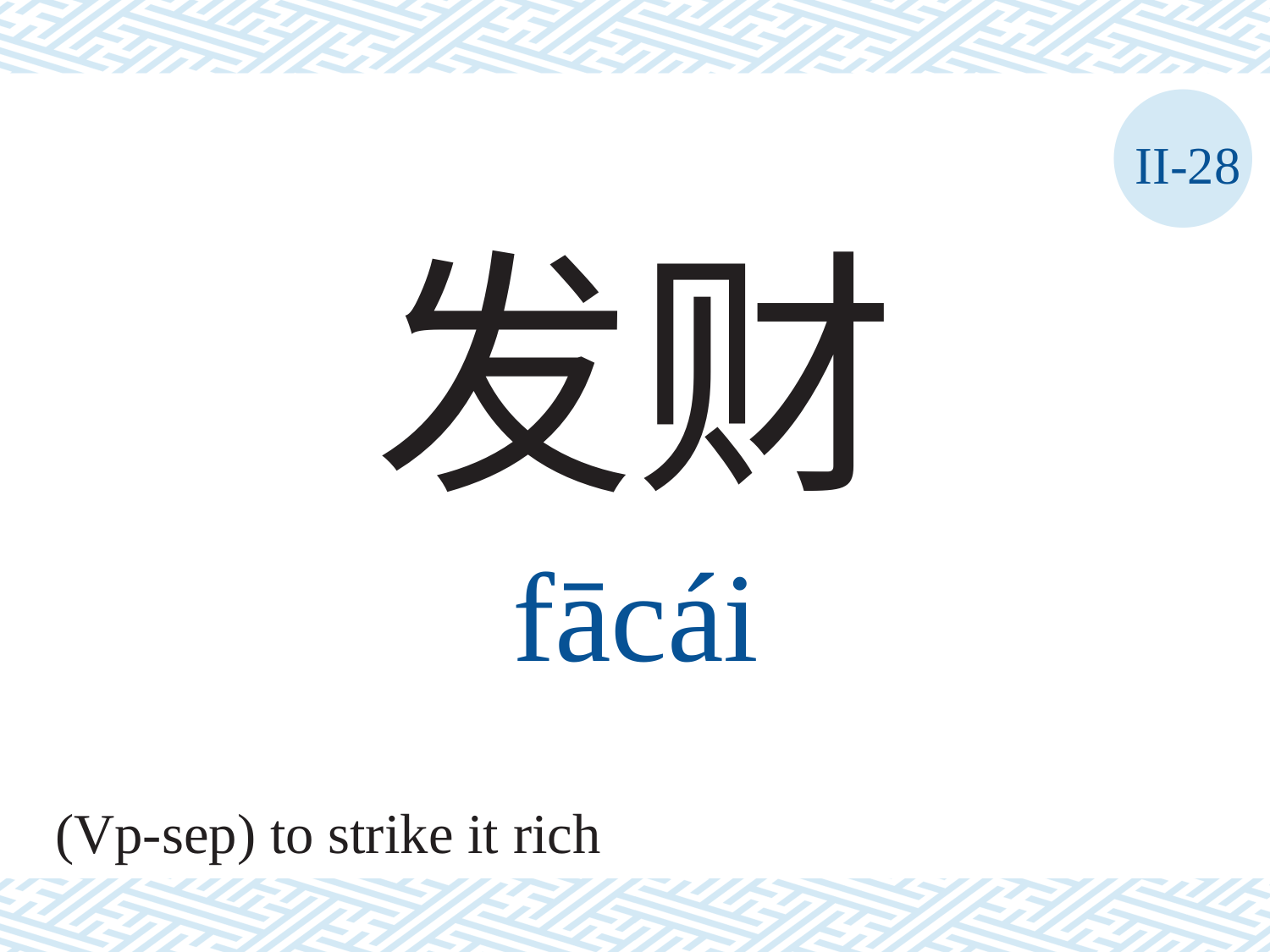

II-28
发财
fācái
(Vp-sep) to strike it rich